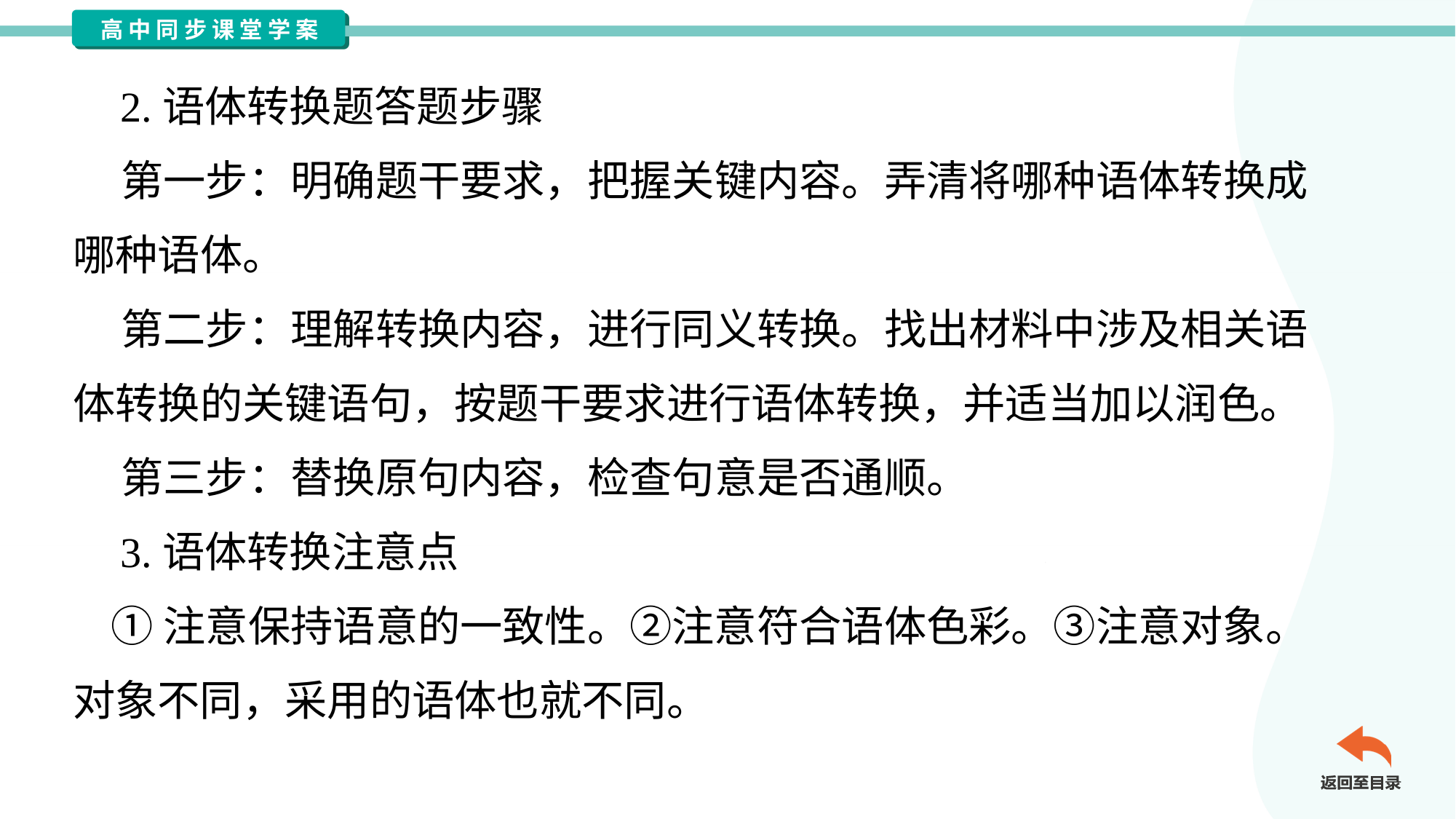

2.语体转换题答题步骤
    第一步：明确题干要求，把握关键内容。弄清将哪种语体转换成
哪种语体。
    第二步：理解转换内容，进行同义转换。找出材料中涉及相关语
体转换的关键语句，按题干要求进行语体转换，并适当加以润色。
    第三步：替换原句内容，检查句意是否通顺。
    3.语体转换注意点
    ①注意保持语意的一致性。②注意符合语体色彩。③注意对象。
对象不同，采用的语体也就不同。